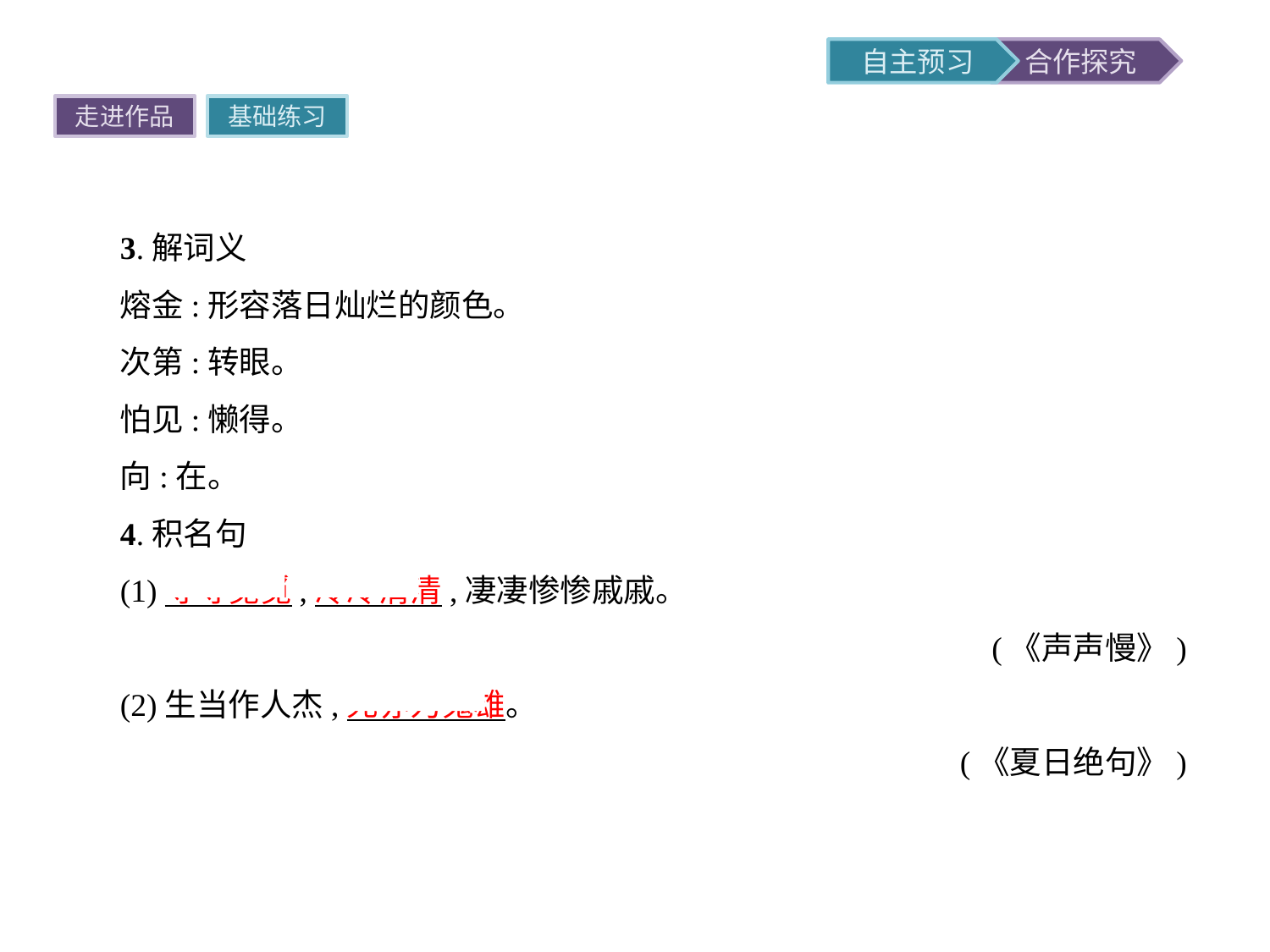

走进作品
基础练习
3.解词义
熔金:形容落日灿烂的颜色。
次第:转眼。
怕见:懒得。
向:在。
4.积名句
(1)寻寻觅觅,冷冷清清,凄凄惨惨戚戚。
(《声声慢》)
(2)生当作人杰,死亦为鬼雄。
(《夏日绝句》)